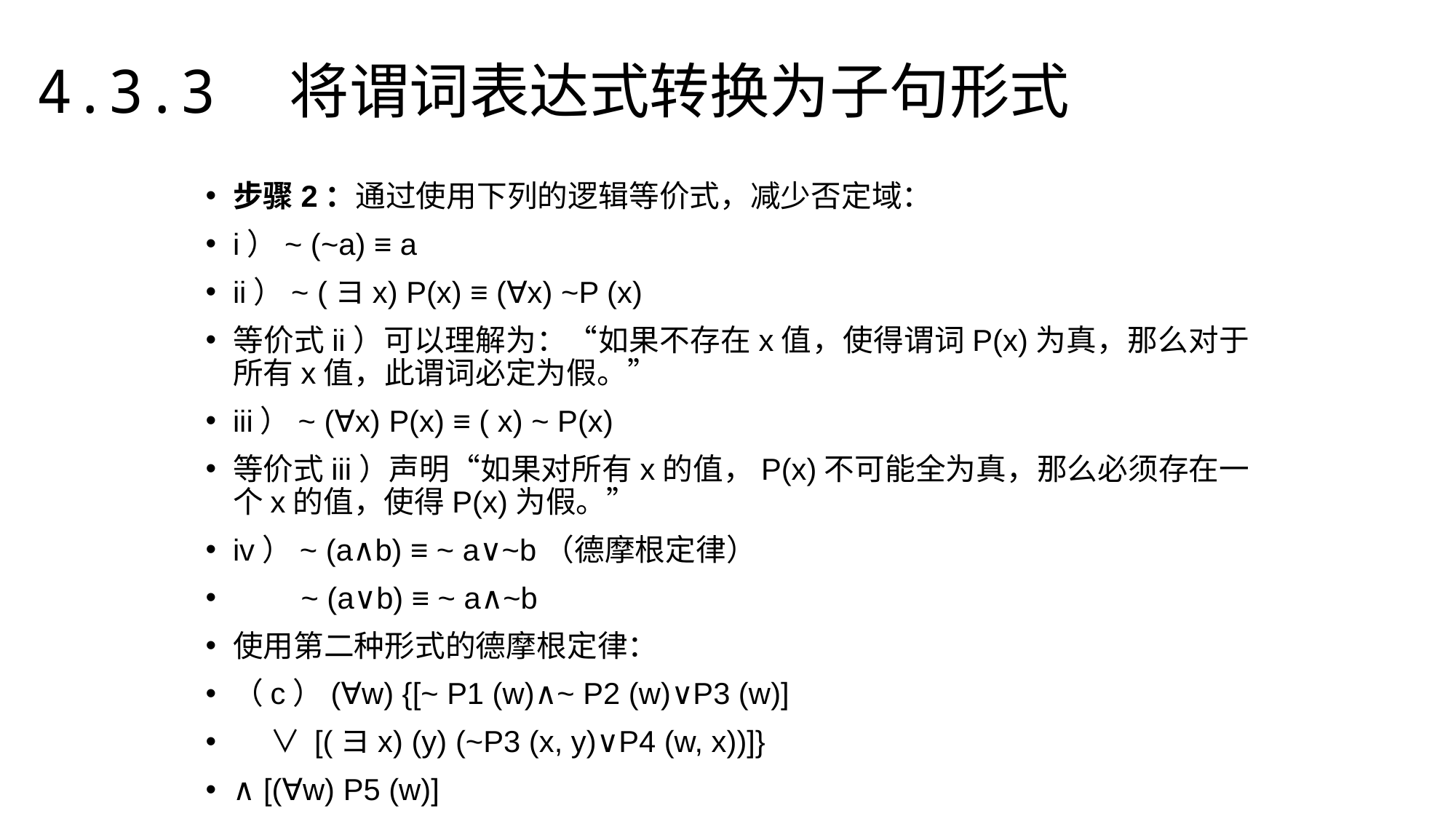

4.3.3　将谓词表达式转换为子句形式
步骤2：通过使用下列的逻辑等价式，减少否定域：
i）~ (~a) ≡ a
ii）~ (ヨx) P(x) ≡ (∀x) ~P (x)
等价式ii）可以理解为：“如果不存在x值，使得谓词P(x)为真，那么对于所有x值，此谓词必定为假。”
iii）~ (∀x) P(x) ≡ ( x) ~ P(x)
等价式iii）声明“如果对所有x的值，P(x)不可能全为真，那么必须存在一个x的值，使得P(x)为假。”
iv）~ (a∧b) ≡ ~ a∨~b（德摩根定律）
　　~ (a∨b) ≡ ~ a∧~b
使用第二种形式的德摩根定律：
（c）(∀w) {[~ P1 (w)∧~ P2 (w)∨P3 (w)]
　 ∨ [(ヨx) (y) (~P3 (x, y)∨P4 (w, x))]}
∧ [(∀w) P5 (w)]